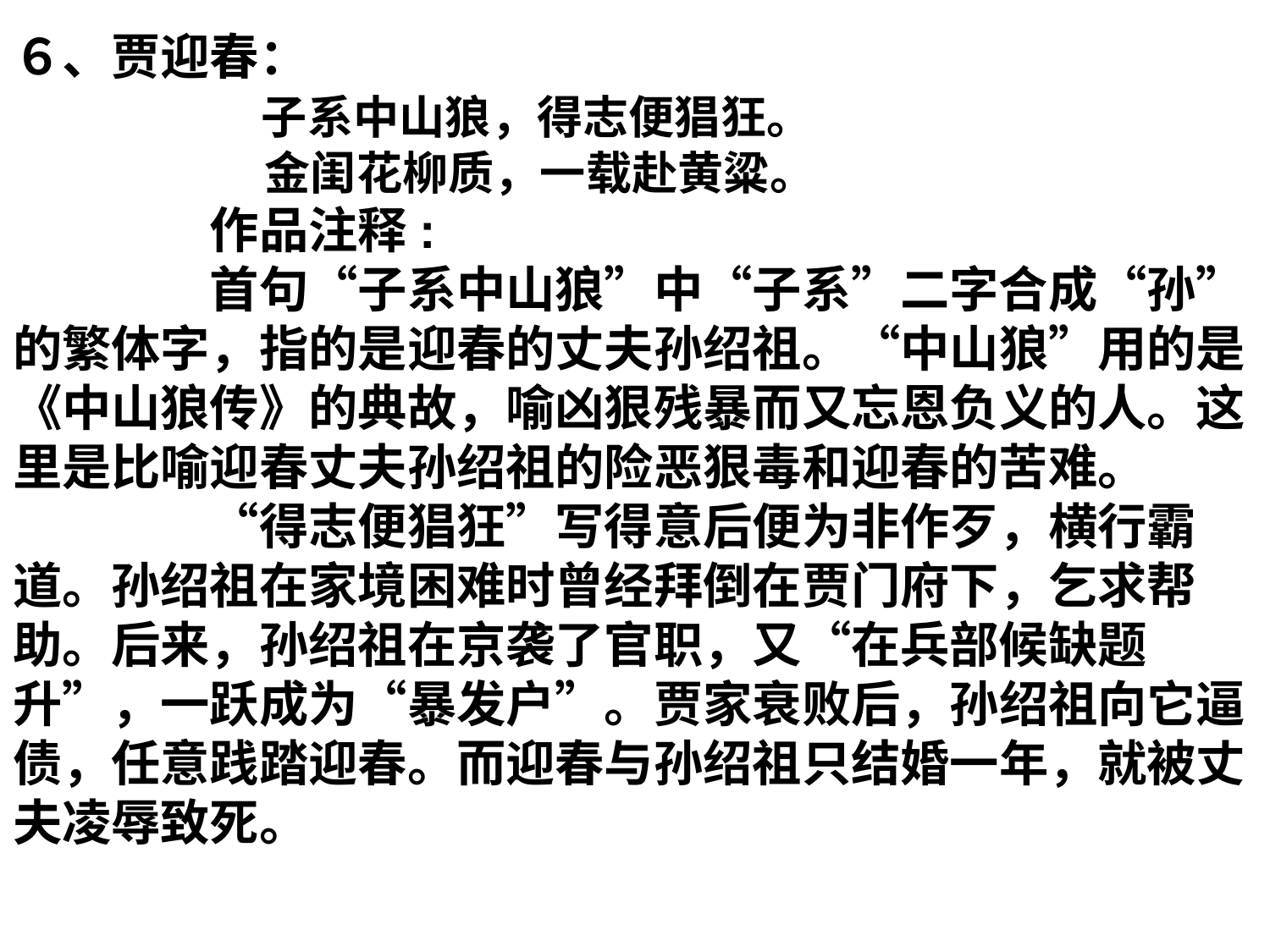

６、贾迎春：
　　　         子系中山狼，得志便猖狂。
　　　           金闺花柳质，一载赴黄粱。
　　　　作品注释:
　　　　首句“子系中山狼”中“子系”二字合成“孙”的繁体字，指的是迎春的丈夫孙绍祖。“中山狼”用的是《中山狼传》的典故，喻凶狠残暴而又忘恩负义的人。这里是比喻迎春丈夫孙绍祖的险恶狠毒和迎春的苦难。
　　　　“得志便猖狂”写得意后便为非作歹，横行霸道。孙绍祖在家境困难时曾经拜倒在贾门府下，乞求帮助。后来，孙绍祖在京袭了官职，又“在兵部候缺题升”，一跃成为“暴发户”。贾家衰败后，孙绍祖向它逼债，任意践踏迎春。而迎春与孙绍祖只结婚一年，就被丈夫凌辱致死。